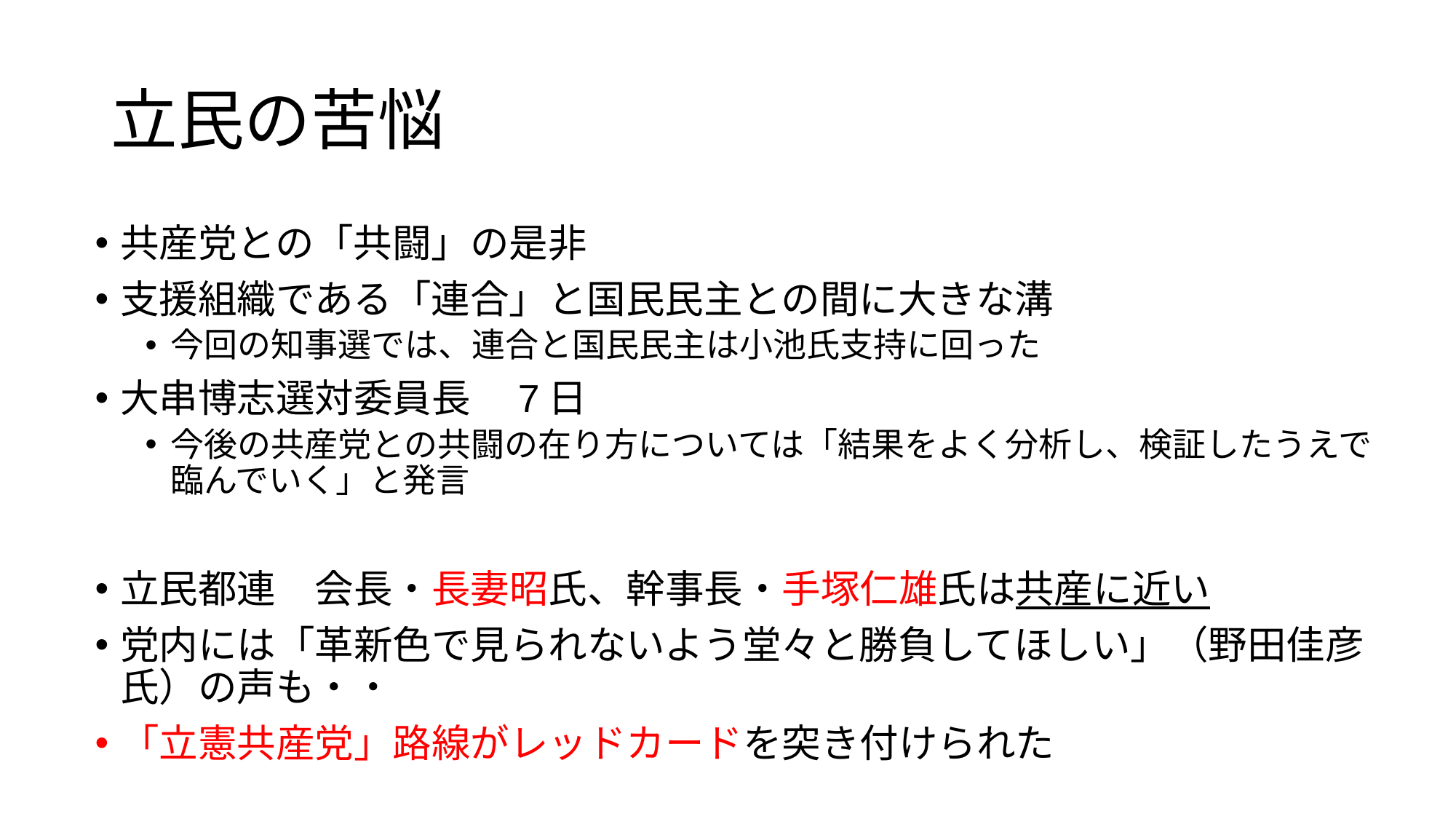

# 立民の苦悩
共産党との「共闘」の是非
支援組織である「連合」と国民民主との間に大きな溝
今回の知事選では、連合と国民民主は小池氏支持に回った
大串博志選対委員長　7日
今後の共産党との共闘の在り方については「結果をよく分析し、検証したうえで臨んでいく」と発言

立民都連　会長・長妻昭氏、幹事長・手塚仁雄氏は共産に近い
党内には「革新色で見られないよう堂々と勝負してほしい」（野田佳彦氏）の声も・・
「立憲共産党」路線がレッドカードを突き付けられた